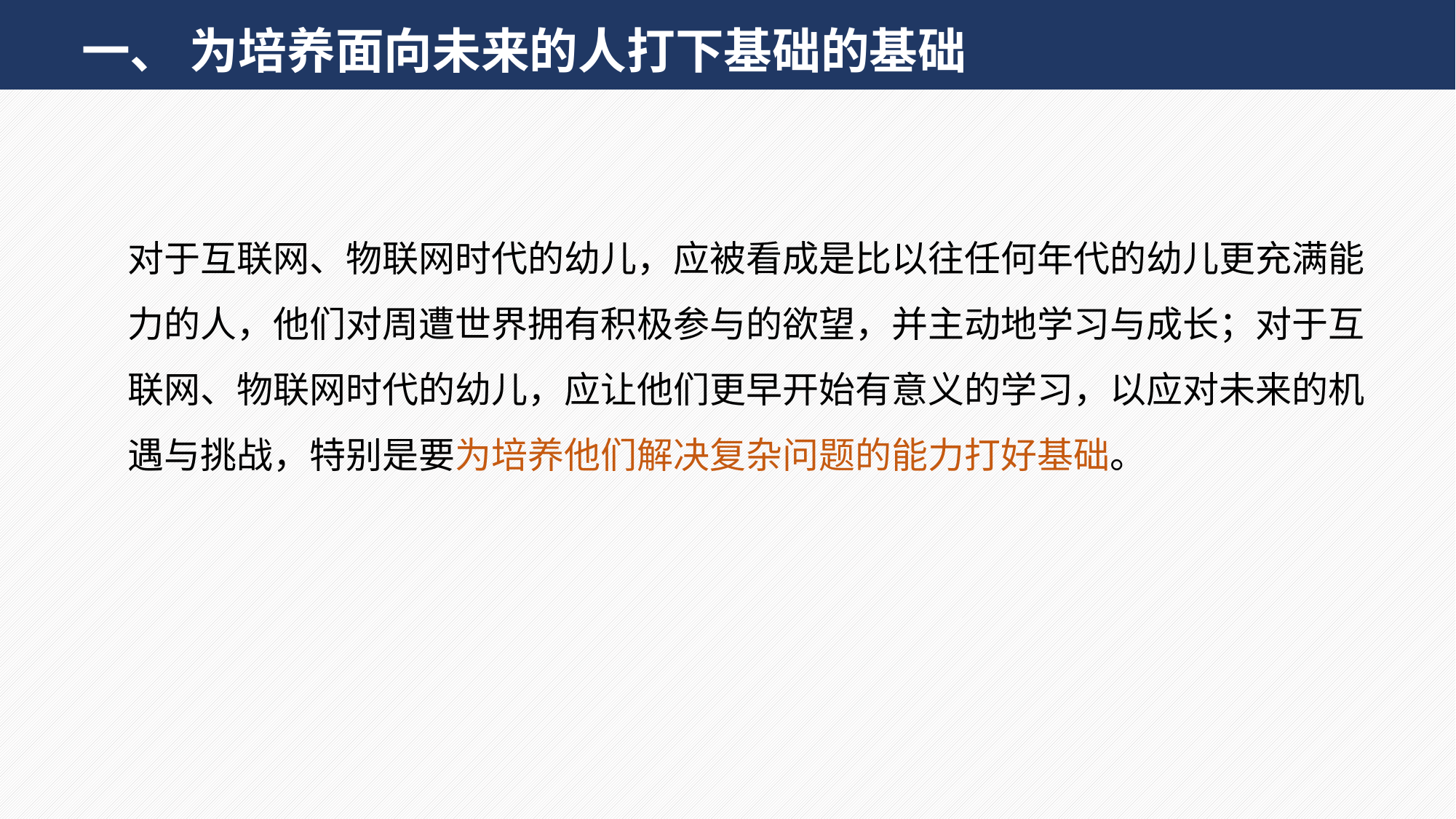

一、 为培养面向未来的人打下基础的基础
对于互联网、物联网时代的幼儿，应被看成是比以往任何年代的幼儿更充满能力的人，他们对周遭世界拥有积极参与的欲望，并主动地学习与成长；对于互联网、物联网时代的幼儿，应让他们更早开始有意义的学习，以应对未来的机遇与挑战，特别是要为培养他们解决复杂问题的能力打好基础。